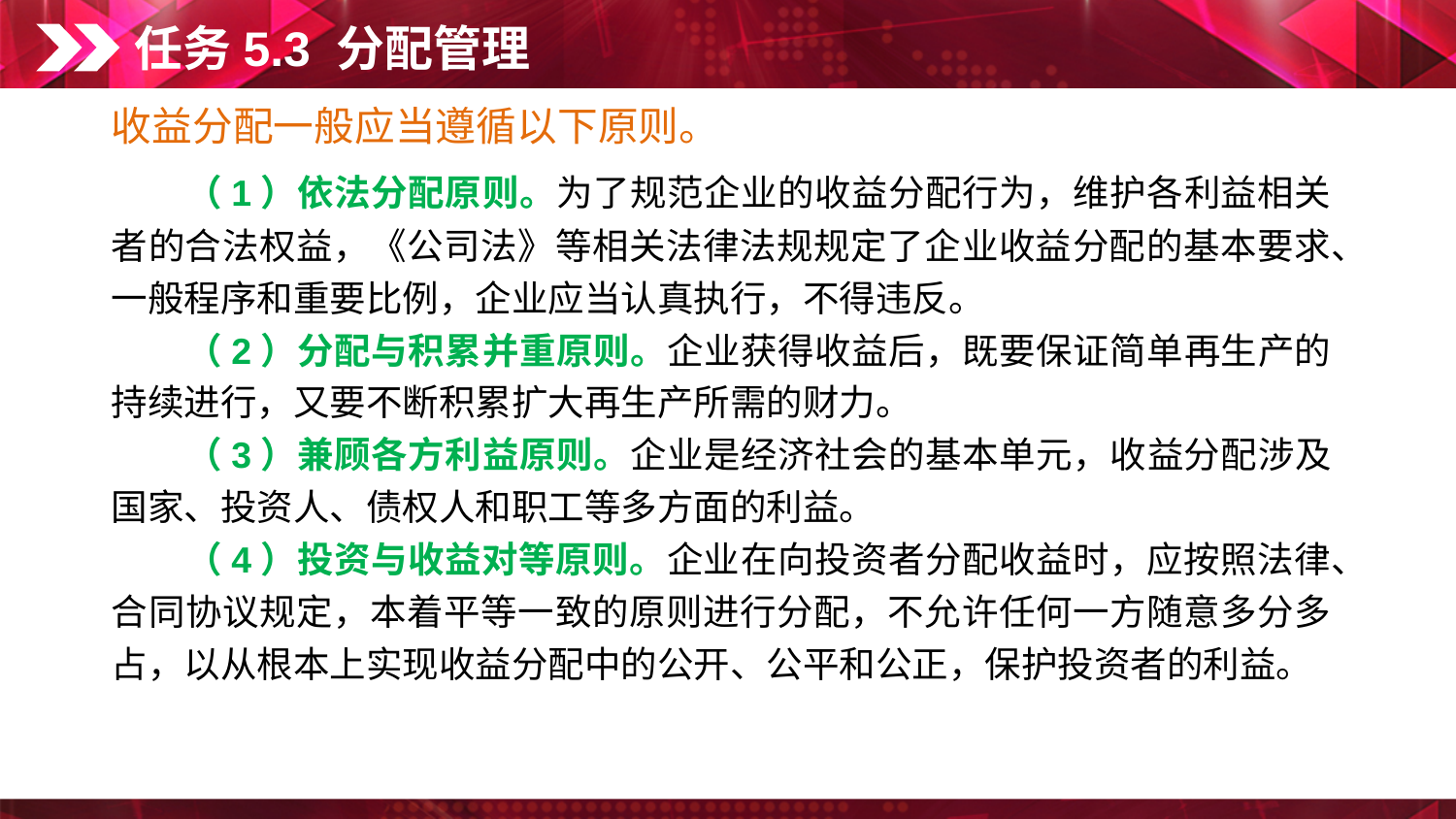

任务5.3 分配管理

收益分配一般应当遵循以下原则。
　　（1）依法分配原则。为了规范企业的收益分配行为，维护各利益相关者的合法权益，《公司法》等相关法律法规规定了企业收益分配的基本要求、一般程序和重要比例，企业应当认真执行，不得违反。
　　（2）分配与积累并重原则。企业获得收益后，既要保证简单再生产的持续进行，又要不断积累扩大再生产所需的财力。
　　（3）兼顾各方利益原则。企业是经济社会的基本单元，收益分配涉及国家、投资人、债权人和职工等多方面的利益。
　　（4）投资与收益对等原则。企业在向投资者分配收益时，应按照法律、合同协议规定，本着平等一致的原则进行分配，不允许任何一方随意多分多占，以从根本上实现收益分配中的公开、公平和公正，保护投资者的利益。